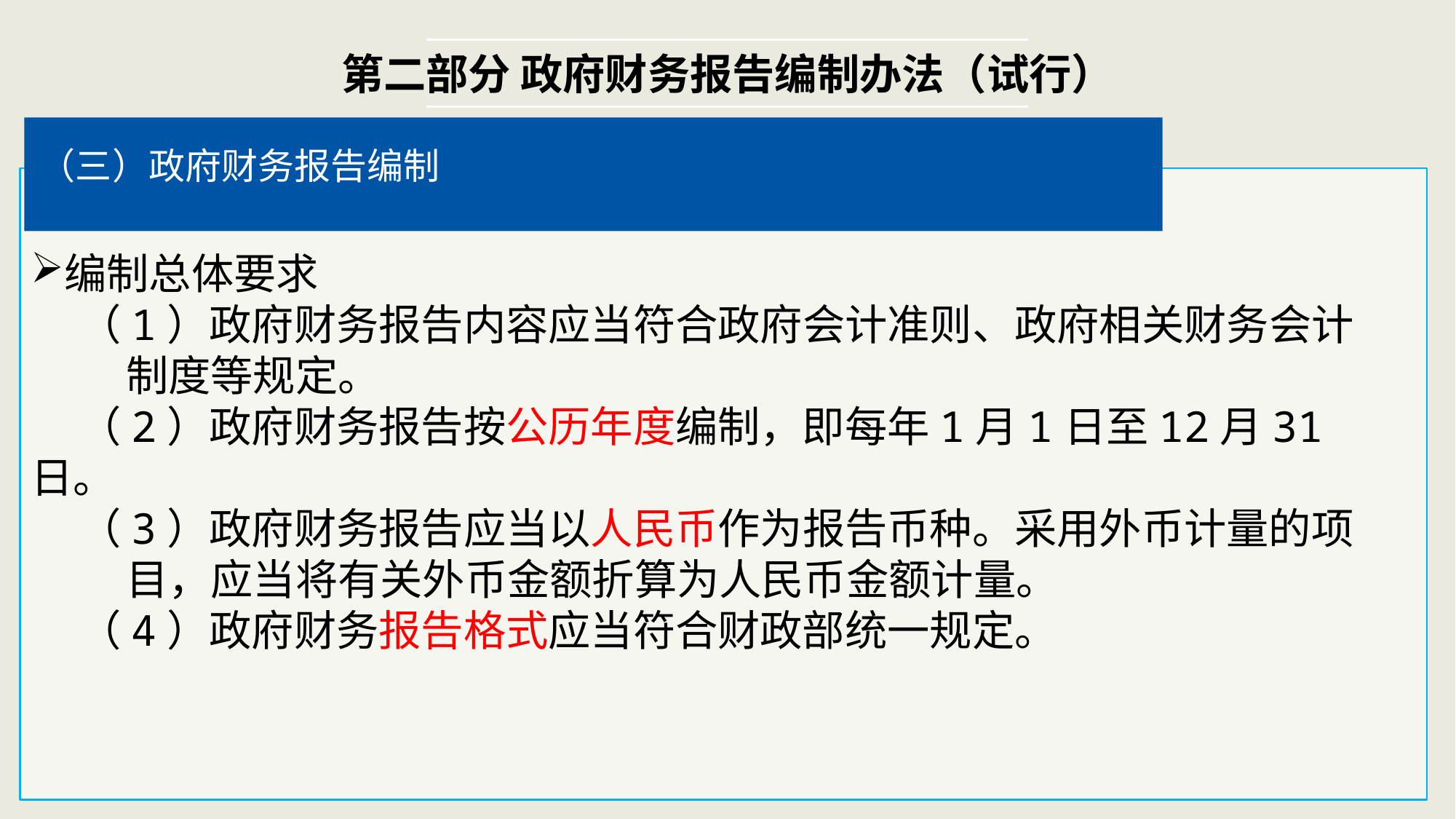

第二部分 政府财务报告编制办法（试行）

（三）政府财务报告编制

编制总体要求
    （1）政府财务报告内容应当符合政府会计准则、政府相关财务会计
         制度等规定。
    （2）政府财务报告按公历年度编制，即每年1月1日至12月31日。
    （3）政府财务报告应当以人民币作为报告币种。采用外币计量的项
         目，应当将有关外币金额折算为人民币金额计量。
    （4）政府财务报告格式应当符合财政部统一规定。
33